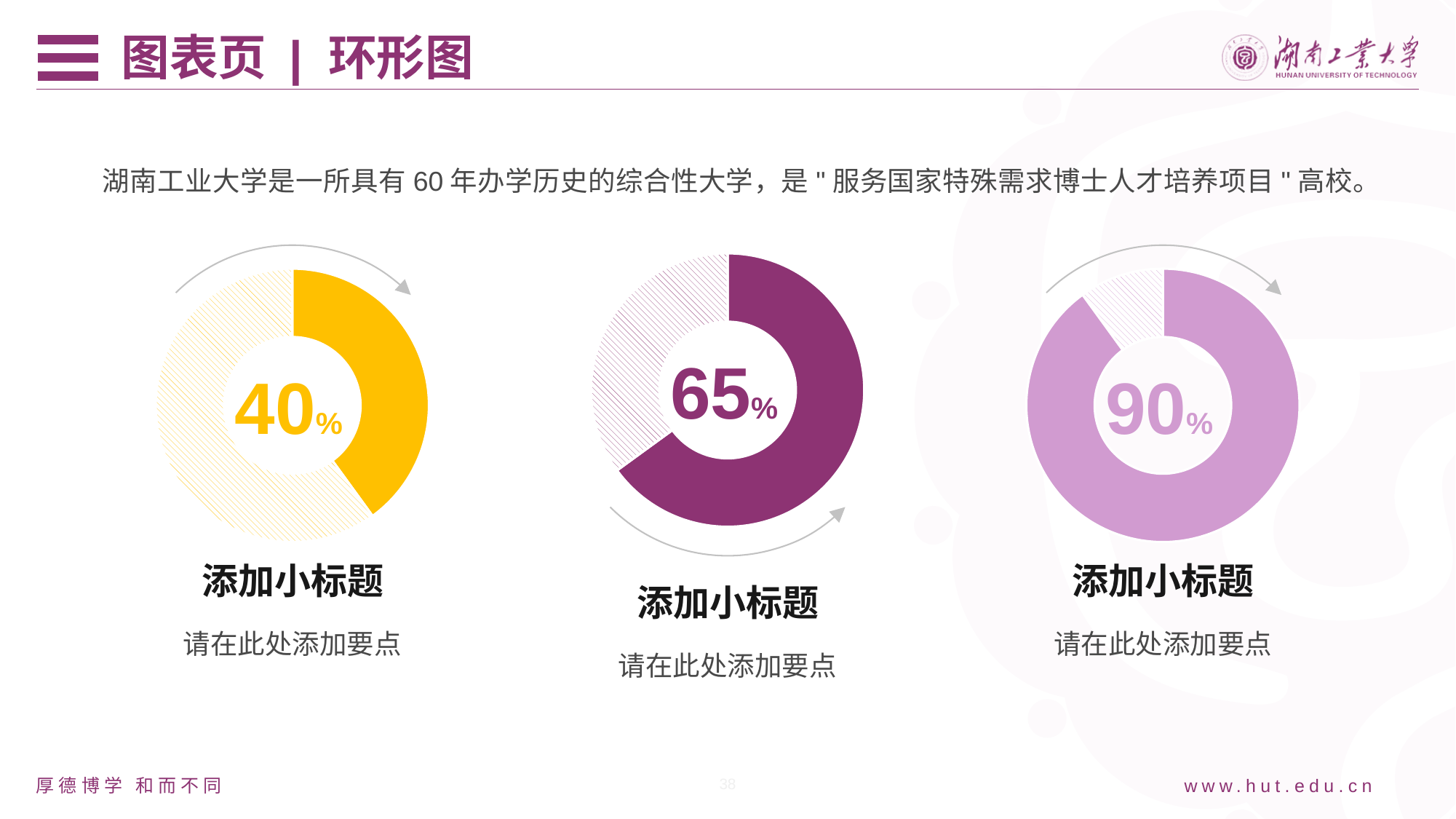

图表页 | 环形图
湖南工业大学是一所具有60年办学历史的综合性大学，是"服务国家特殊需求博士人才培养项目"高校。

### Chart

| Category | 数值 |
|---|---|
| 类别1 | 65.0 |
| 类别2 | 35.0 |
65%
添加小标题
请在此处添加要点

### Chart

| Category | 数值 |
|---|---|
| 类别1 | 40.0 |
| 类别2 | 60.0 |
40%
添加小标题
请在此处添加要点

### Chart

| Category | 数值 |
|---|---|
| 类别1 | 90.0 |
| 类别2 | 10.0 |
90%
添加小标题
请在此处添加要点
38